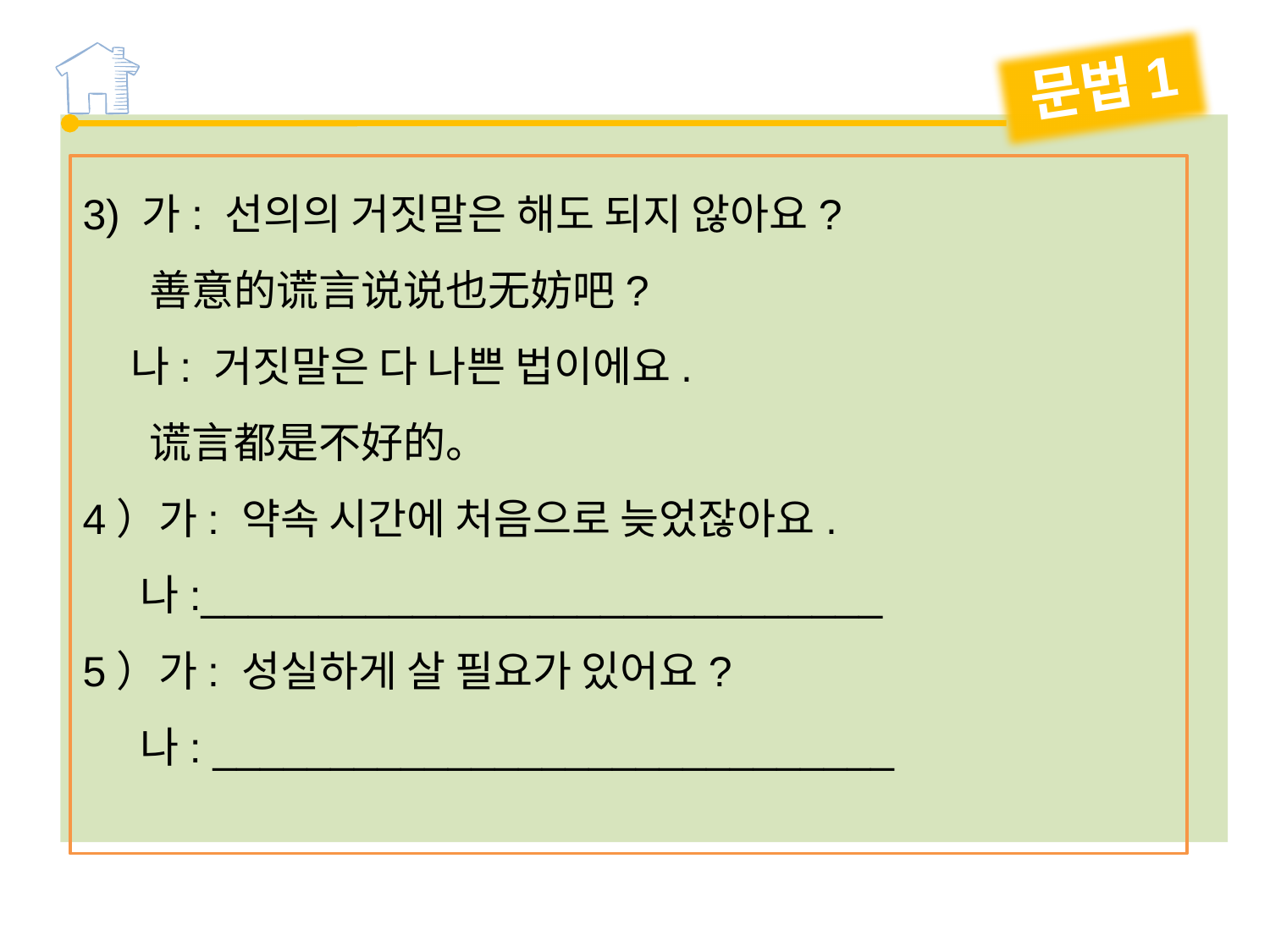

문법1

3) 가: 선의의 거짓말은 해도 되지 않아요?
      善意的谎言说说也无妨吧?
    나: 거짓말은 다 나쁜 법이에요.
      谎言都是不好的。
4）가: 약속 시간에 처음으로 늦었잖아요.
     나:_____________________________
5）가: 성실하게 살 필요가 있어요?
     나: _____________________________